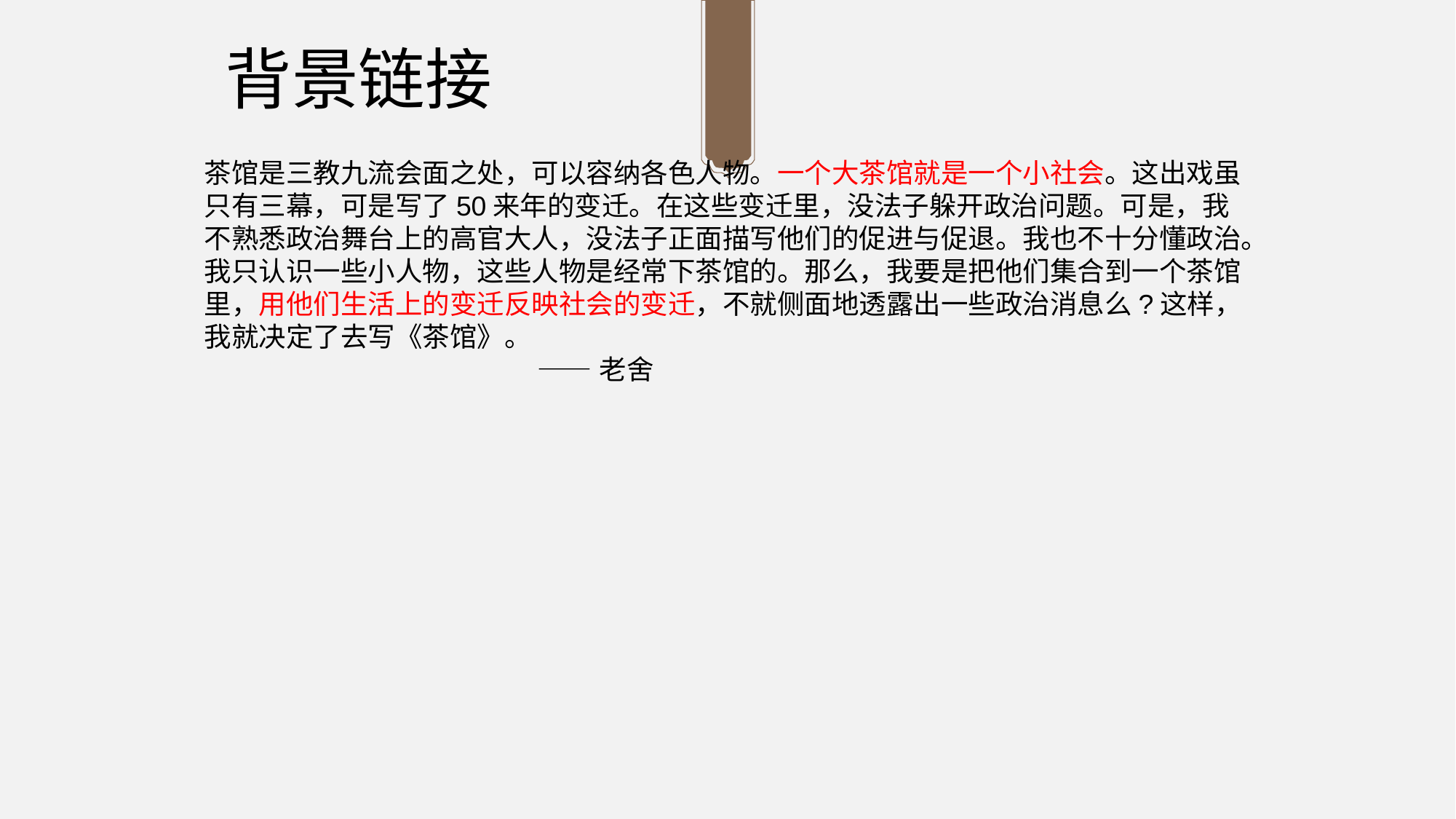

# 背景链接
茶馆是三教九流会面之处，可以容纳各色人物。一个大茶馆就是一个小社会。这出戏虽只有三幕，可是写了50来年的变迁。在这些变迁里，没法子躲开政治问题。可是，我不熟悉政治舞台上的高官大人，没法子正面描写他们的促进与促退。我也不十分懂政治。我只认识一些小人物，这些人物是经常下茶馆的。那么，我要是把他们集合到一个茶馆里，用他们生活上的变迁反映社会的变迁，不就侧面地透露出一些政治消息么?这样，我就决定了去写《茶馆》。
                                                      ——老舍